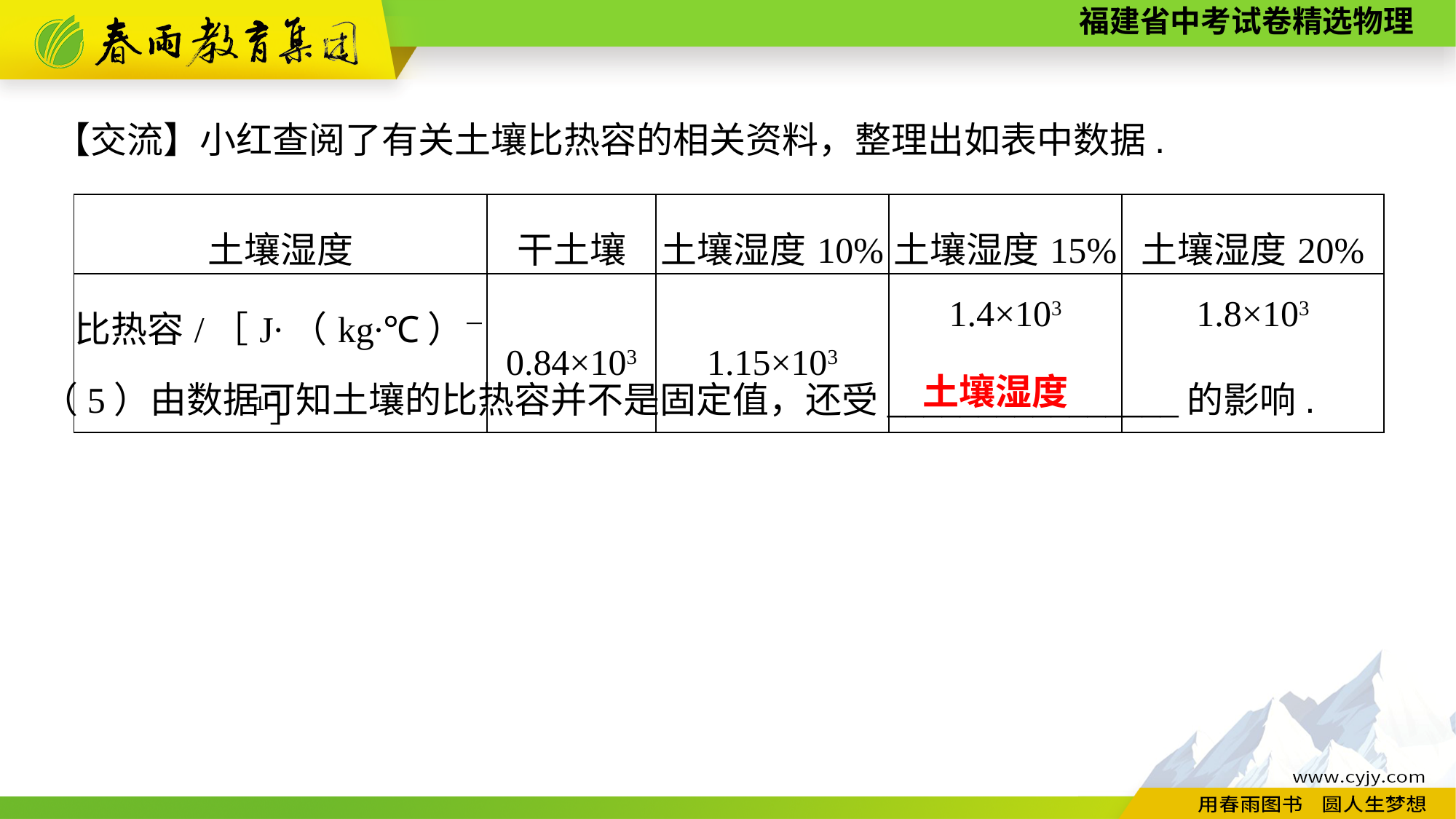

【交流】小红查阅了有关土壤比热容的相关资料，整理出如表中数据.
| 土壤湿度 | 干土壤 | 土壤湿度10% | 土壤湿度15% | 土壤湿度20% |
| --- | --- | --- | --- | --- |
| 比热容/［J∙（kg∙℃）－1］ | 0.84×103 | 1.15×103 | 1.4×103 | 1.8×103 |
（5）由数据可知土壤的比热容并不是固定值，还受________________的影响.
土壤湿度